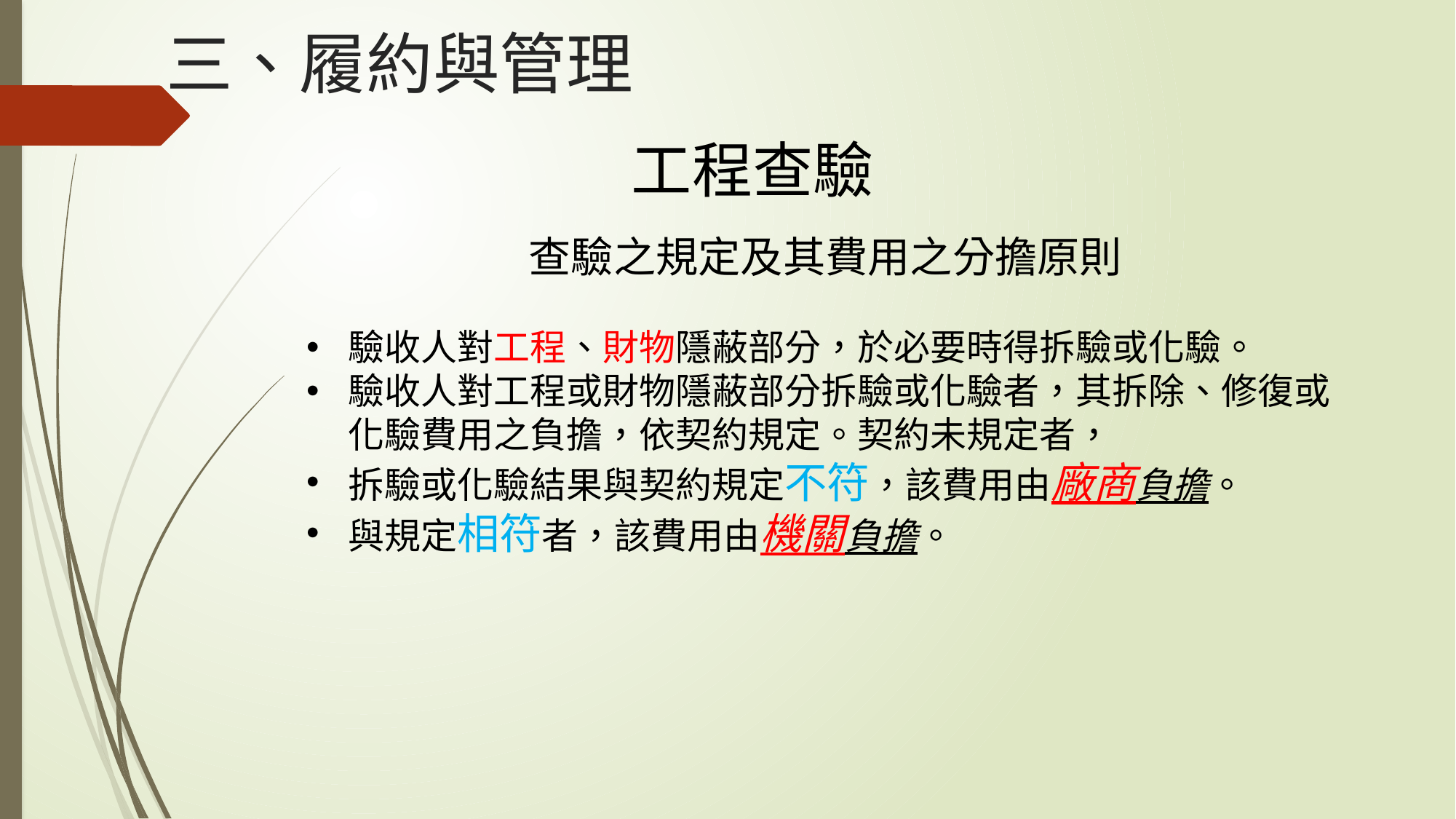

# 三、履約與管理
工程查驗
查驗之規定及其費用之分擔原則

驗收人對工程、財物隱蔽部分，於必要時得拆驗或化驗。
驗收人對工程或財物隱蔽部分拆驗或化驗者，其拆除、修復或化驗費用之負擔，依契約規定。契約未規定者，
拆驗或化驗結果與契約規定不符，該費用由廠商負擔。
與規定相符者，該費用由機關負擔。